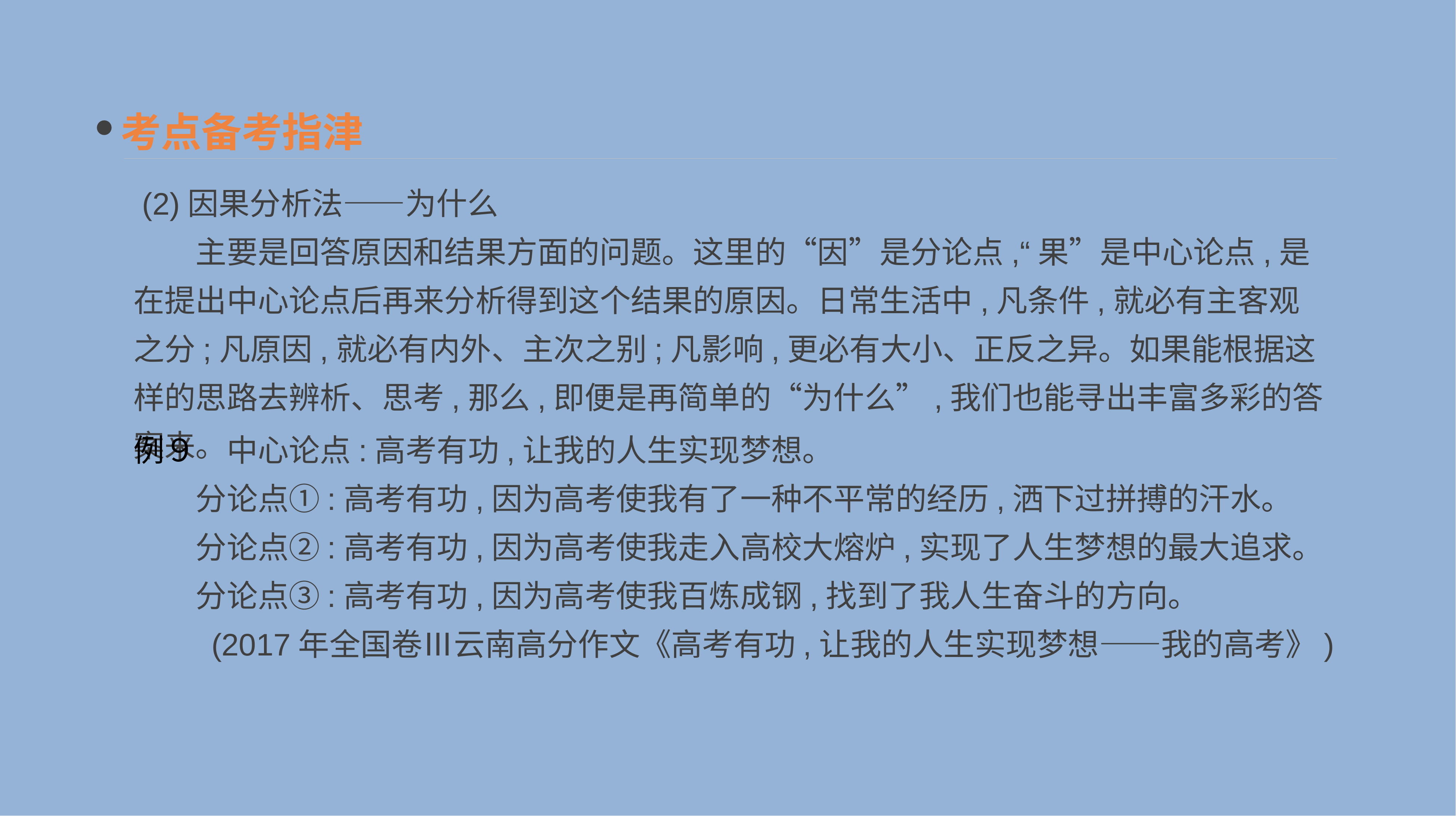

考点备考指津

 (2)因果分析法——为什么
　　主要是回答原因和结果方面的问题。这里的“因”是分论点,“果”是中心论点,是在提出中心论点后再来分析得到这个结果的原因。日常生活中,凡条件,就必有主客观之分;凡原因,就必有内外、主次之别;凡影响,更必有大小、正反之异。如果能根据这样的思路去辨析、思考,那么,即便是再简单的“为什么”,我们也能寻出丰富多彩的答案来。
例９　中心论点:高考有功,让我的人生实现梦想。
　　分论点①:高考有功,因为高考使我有了一种不平常的经历,洒下过拼搏的汗水。
　　分论点②:高考有功,因为高考使我走入高校大熔炉,实现了人生梦想的最大追求。
　　分论点③:高考有功,因为高考使我百炼成钢,找到了我人生奋斗的方向。
(2017年全国卷Ⅲ云南高分作文《高考有功,让我的人生实现梦想——我的高考》)